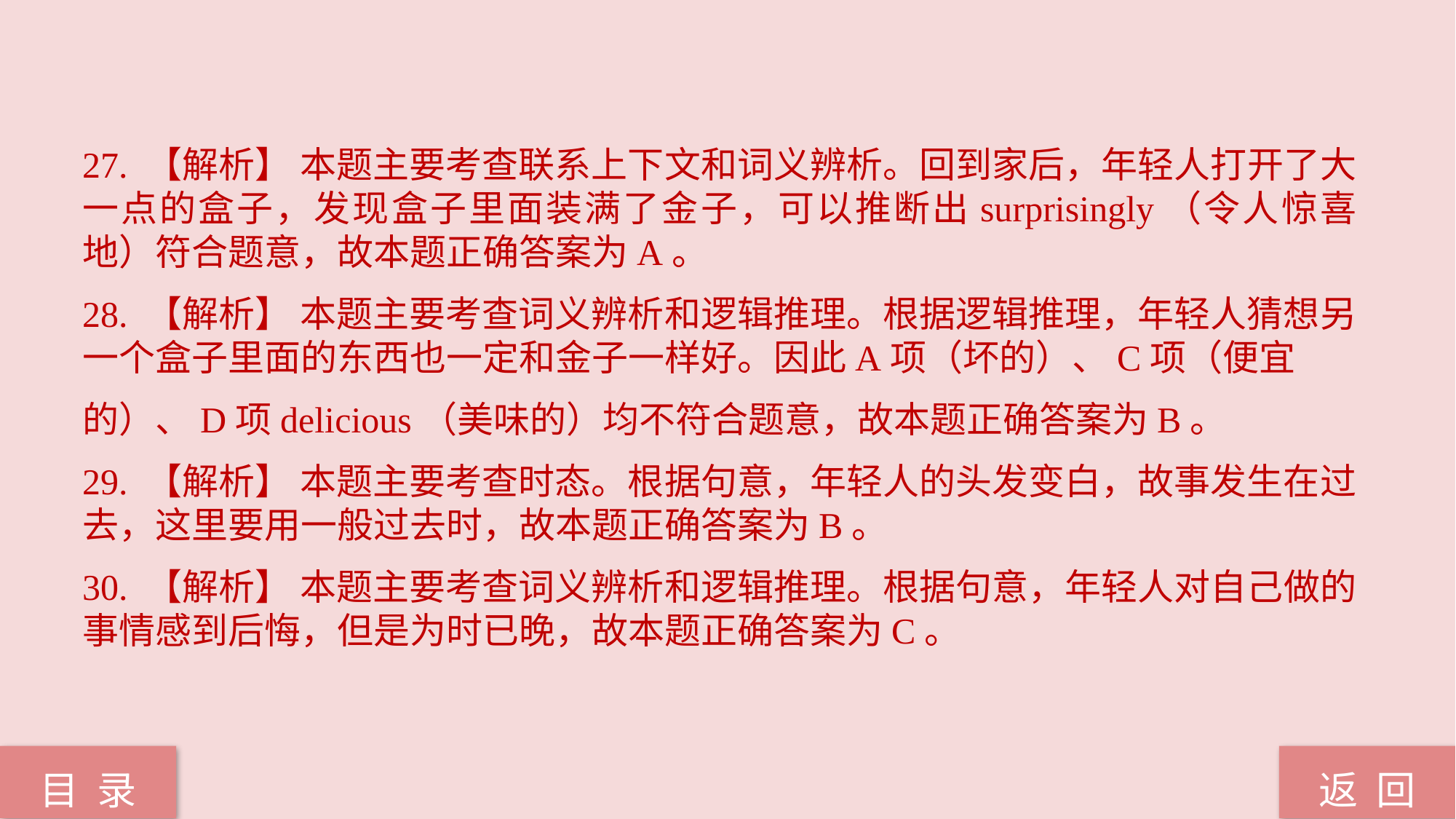

27. 【解析】 本题主要考查联系上下文和词义辨析。回到家后，年轻人打开了大一点的盒子，发现盒子里面装满了金子，可以推断出surprisingly（令人惊喜地）符合题意，故本题正确答案为A。
28. 【解析】 本题主要考查词义辨析和逻辑推理。根据逻辑推理，年轻人猜想另一个盒子里面的东西也一定和金子一样好。因此A项（坏的）、C项（便宜
的）、D项delicious（美味的）均不符合题意，故本题正确答案为B。
29. 【解析】 本题主要考查时态。根据句意，年轻人的头发变白，故事发生在过去，这里要用一般过去时，故本题正确答案为B。
30. 【解析】 本题主要考查词义辨析和逻辑推理。根据句意，年轻人对自己做的事情感到后悔，但是为时已晚，故本题正确答案为C。
返  回